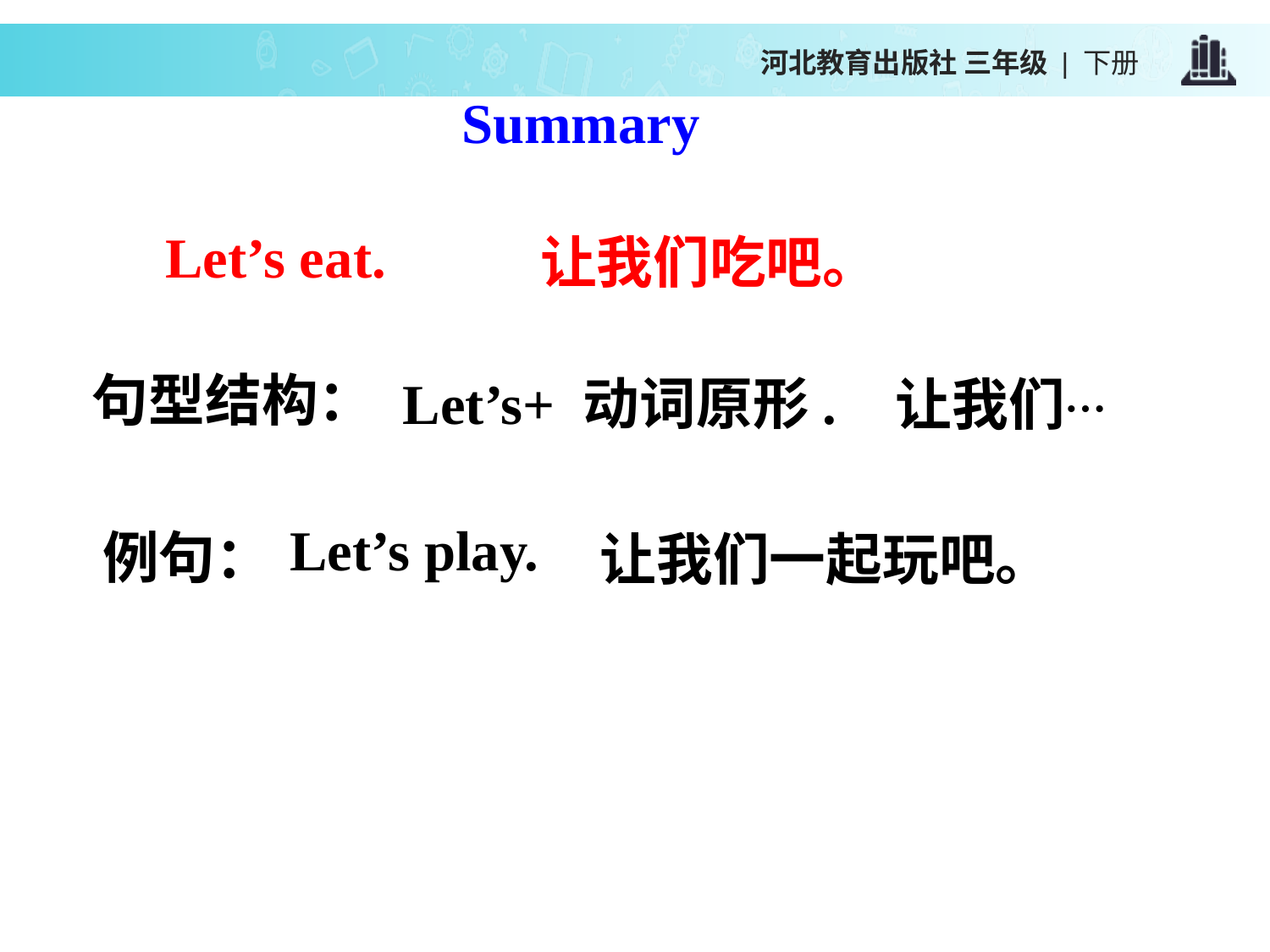

河北教育出版社 三年级 | 下册
Summary
Let’s eat.
让我们吃吧。
Let’s+ 动词原形.
让我们…
句型结构：
让我们一起玩吧。
Let’s play.
例句：